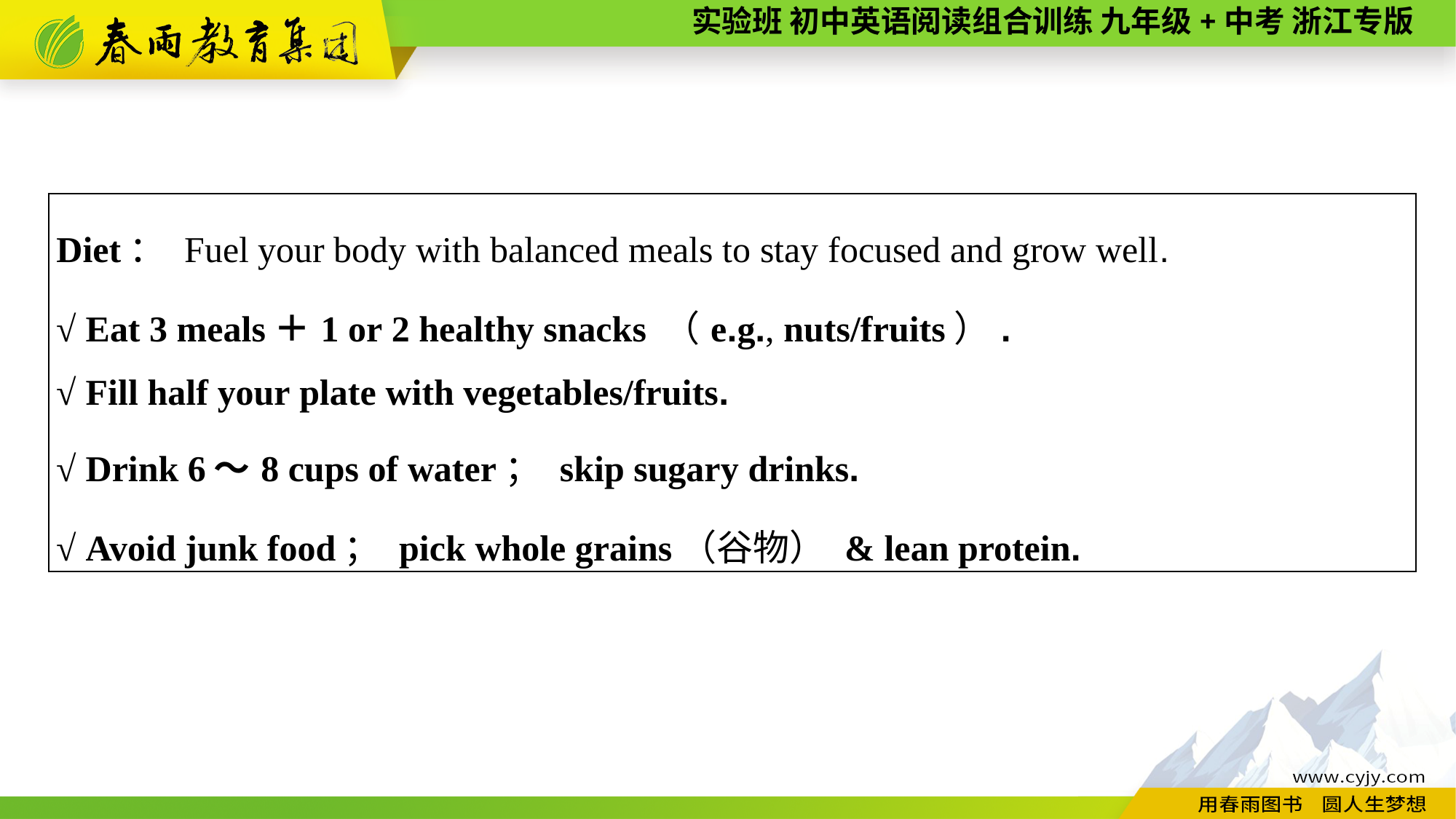

| Diet： Fuel your body with balanced meals to stay focused and grow well. √ Eat 3 meals＋1 or 2 healthy snacks （e.g., nuts/fruits）. √ Fill half your plate with vegetables/fruits. √ Drink 6～8 cups of water； skip sugary drinks. √ Avoid junk food； pick whole grains（谷物） & lean protein. |
| --- |